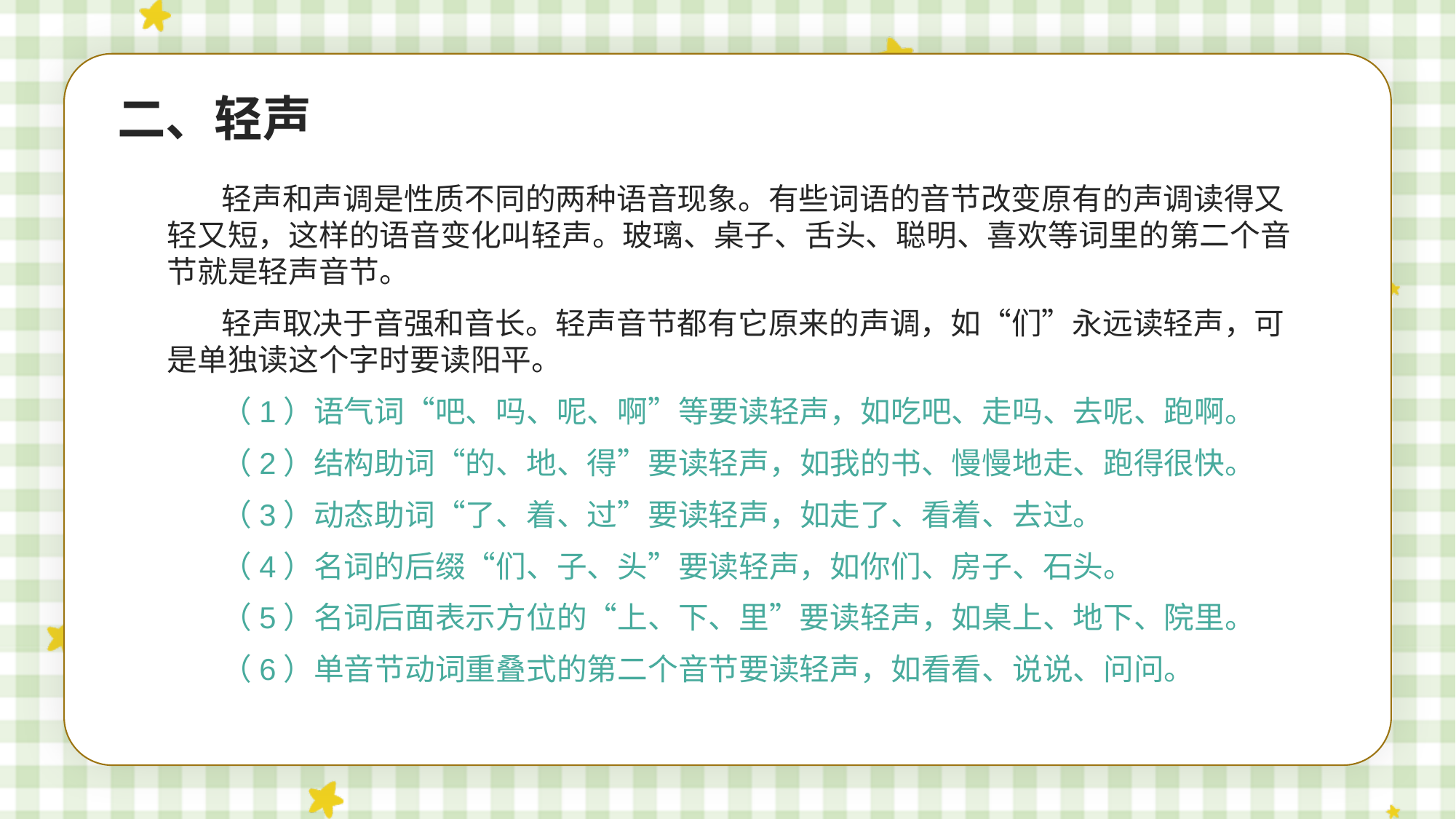

二、轻声
轻声和声调是性质不同的两种语音现象。有些词语的音节改变原有的声调读得又轻又短，这样的语音变化叫轻声。玻璃、桌子、舌头、聪明、喜欢等词里的第二个音节就是轻声音节。
轻声取决于音强和音长。轻声音节都有它原来的声调，如“们”永远读轻声，可是单独读这个字时要读阳平。
（1）语气词“吧、吗、呢、啊”等要读轻声，如吃吧、走吗、去呢、跑啊。
（2）结构助词“的、地、得”要读轻声，如我的书、慢慢地走、跑得很快。
（3）动态助词“了、着、过”要读轻声，如走了、看着、去过。
（4）名词的后缀“们、子、头”要读轻声，如你们、房子、石头。
（5）名词后面表示方位的“上、下、里”要读轻声，如桌上、地下、院里。
（6）单音节动词重叠式的第二个音节要读轻声，如看看、说说、问问。